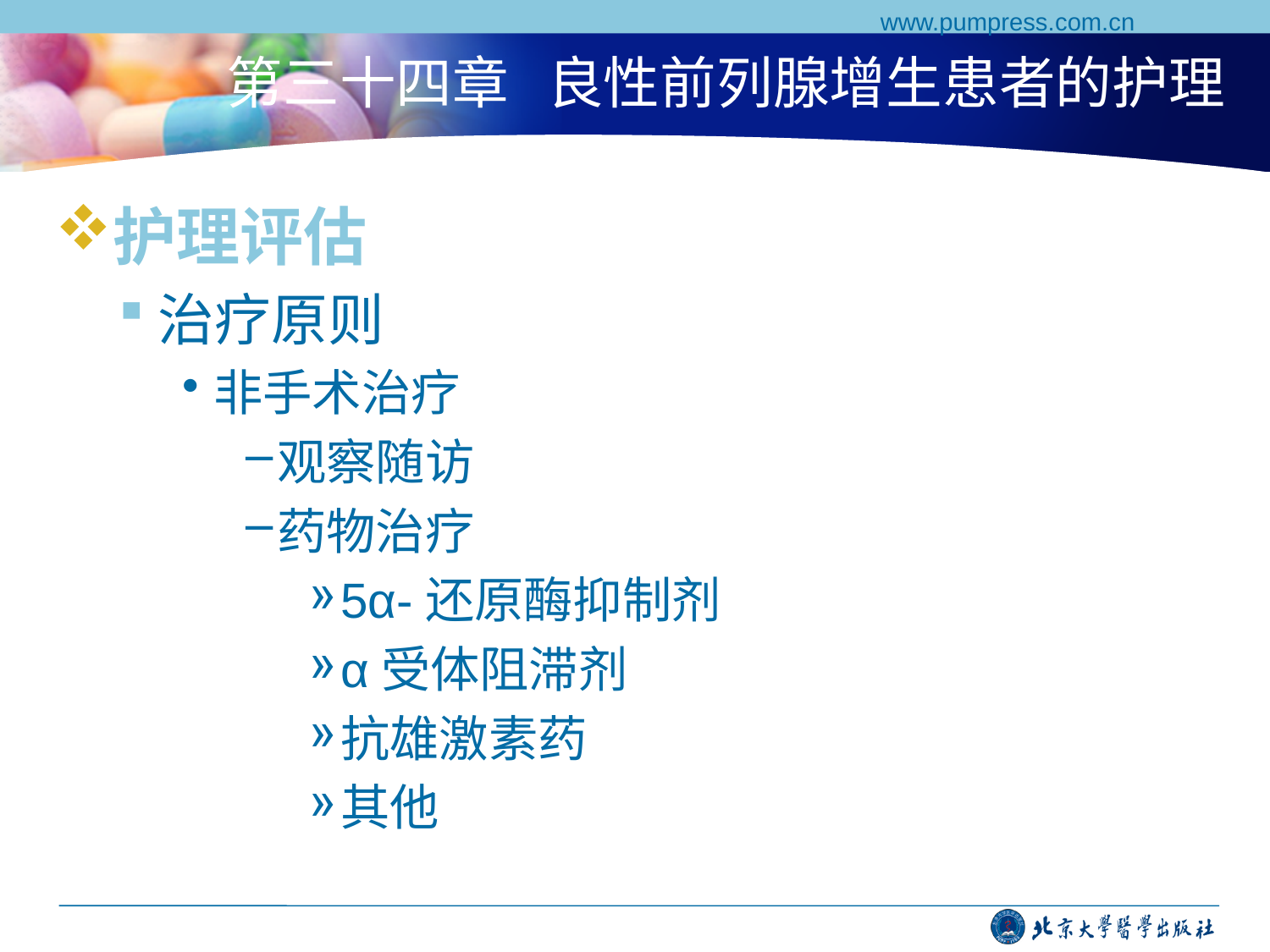

www.pumpress.com.cn
# 第三十四章   良性前列腺增生患者的护理
护理评估
治疗原则
非手术治疗
观察随访
药物治疗
5α-还原酶抑制剂
α受体阻滞剂
抗雄激素药
其他